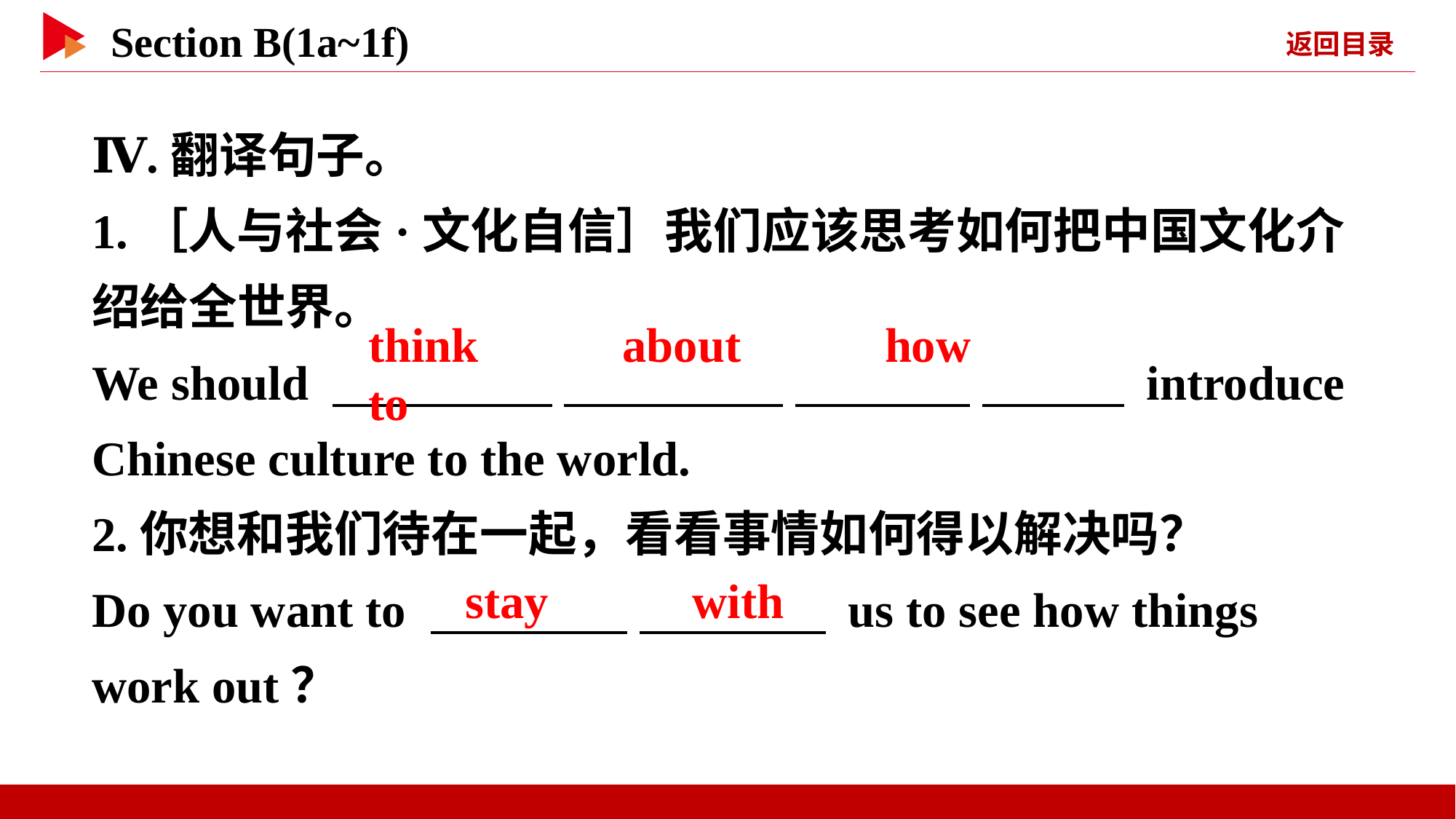

Ⅳ.翻译句子。
1.［人与社会·文化自信］我们应该思考如何把中国文化介绍给全世界。
We should 　           　 　           　 　       　 　    　 introduce Chinese culture to the world.
2.你想和我们待在一起，看看事情如何得以解决吗？
Do you want to 　         　 　        　 us to see how things work out？
think 　 　about 　 　how 　 　to
stay 　 　with